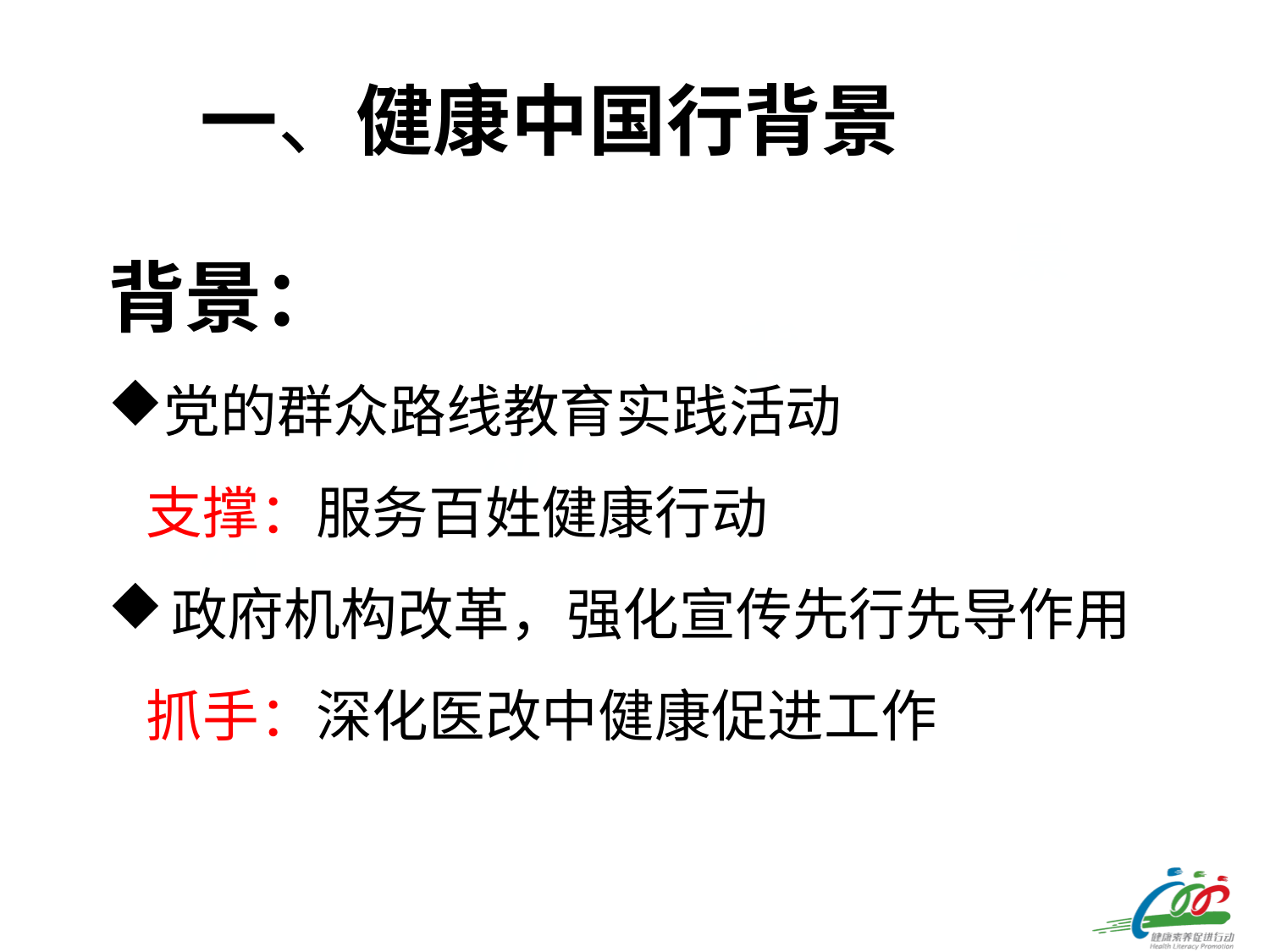

一、健康中国行背景
背景：
党的群众路线教育实践活动
  支撑：服务百姓健康行动
政府机构改革，强化宣传先行先导作用
  抓手：深化医改中健康促进工作

景
背
动
活